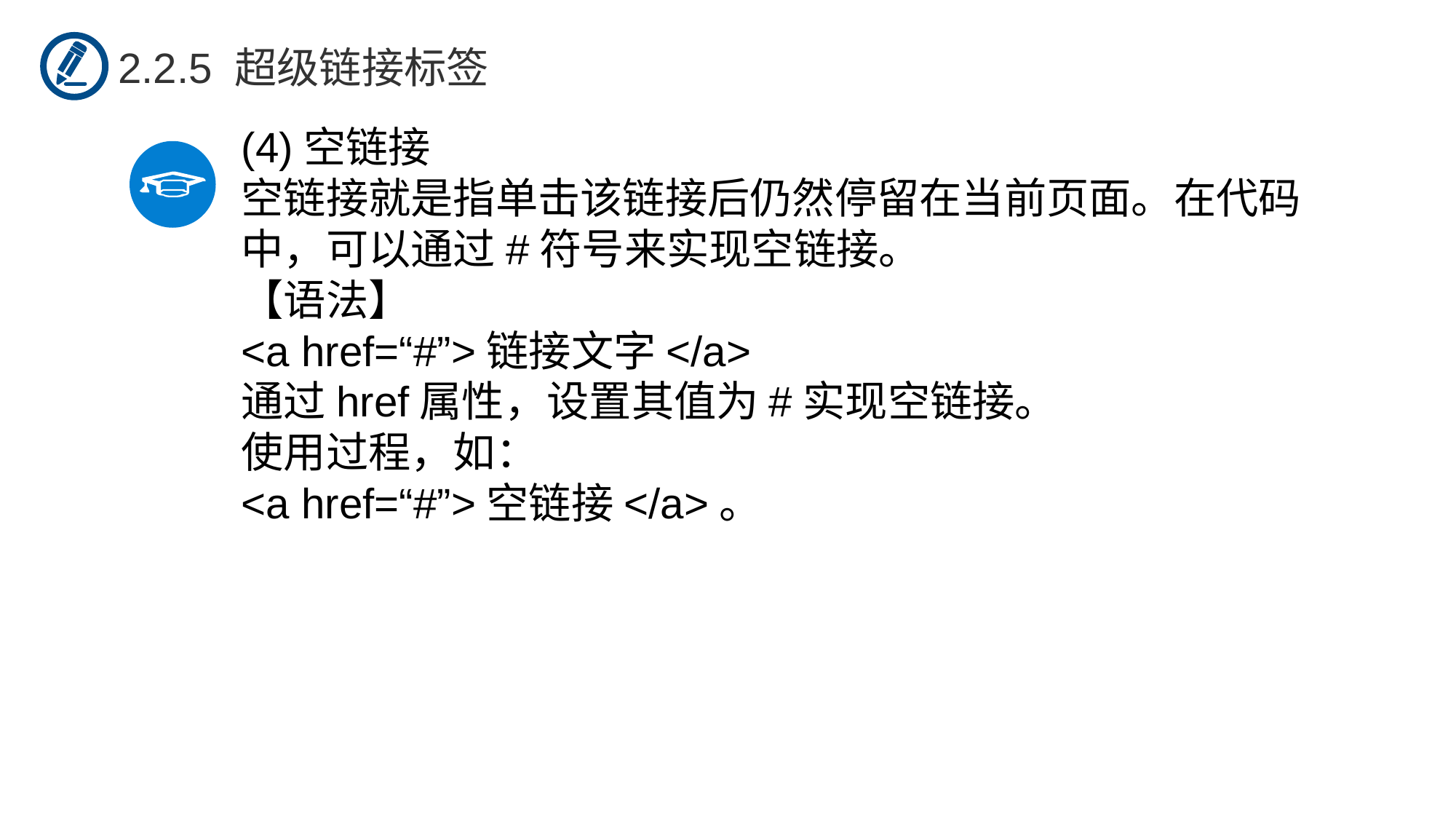

2.2.5 超级链接标签
(4)空链接
空链接就是指单击该链接后仍然停留在当前页面。在代码中，可以通过#符号来实现空链接。
【语法】
<a href=“#”>链接文字</a>
通过href属性，设置其值为#实现空链接。
使用过程，如：
<a href=“#”>空链接</a>。